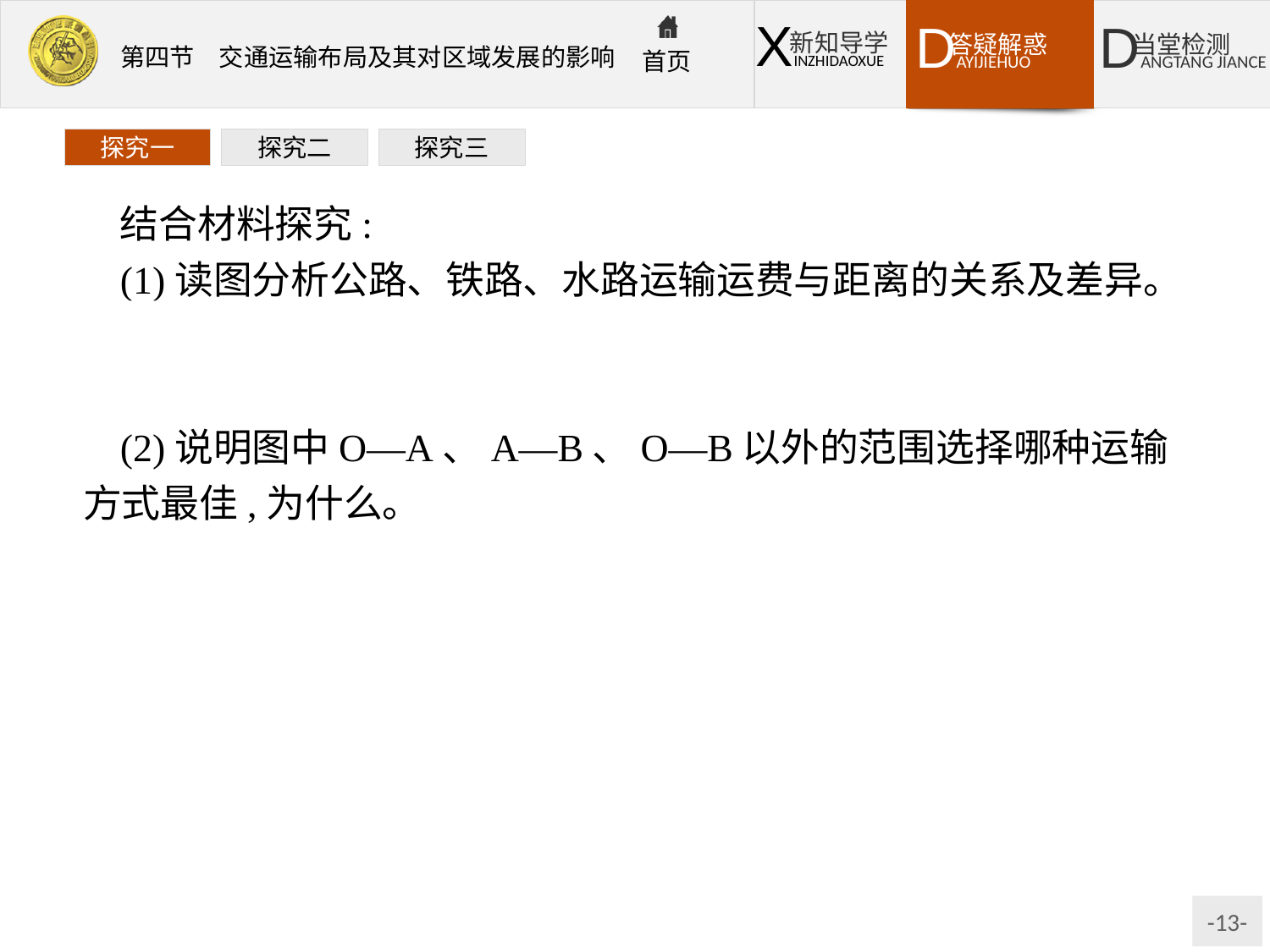

探究一
探究二
探究三
结合材料探究:
(1)读图分析公路、铁路、水路运输运费与距离的关系及差异。
提示总体上,随着距离的增加,运费逐渐增加;公路运输运费变化最快,其次是铁路运输,水路运输运费变化最慢。
(2)说明图中O—A、A—B、O—B以外的范围选择哪种运输方式最佳,为什么。
提示O—A:公路运输。公路运输具有机动灵活、周转速度快、装卸方便的特点,短距离运输运费最低。
A—B:铁路运输。铁路运输具有运量大、速度快、运费低、连续性好的特点,中长距离运输运费最低。
O—B以外的范围:水运。水运具有运量大、成本低,长距离运输运费最低的特点。